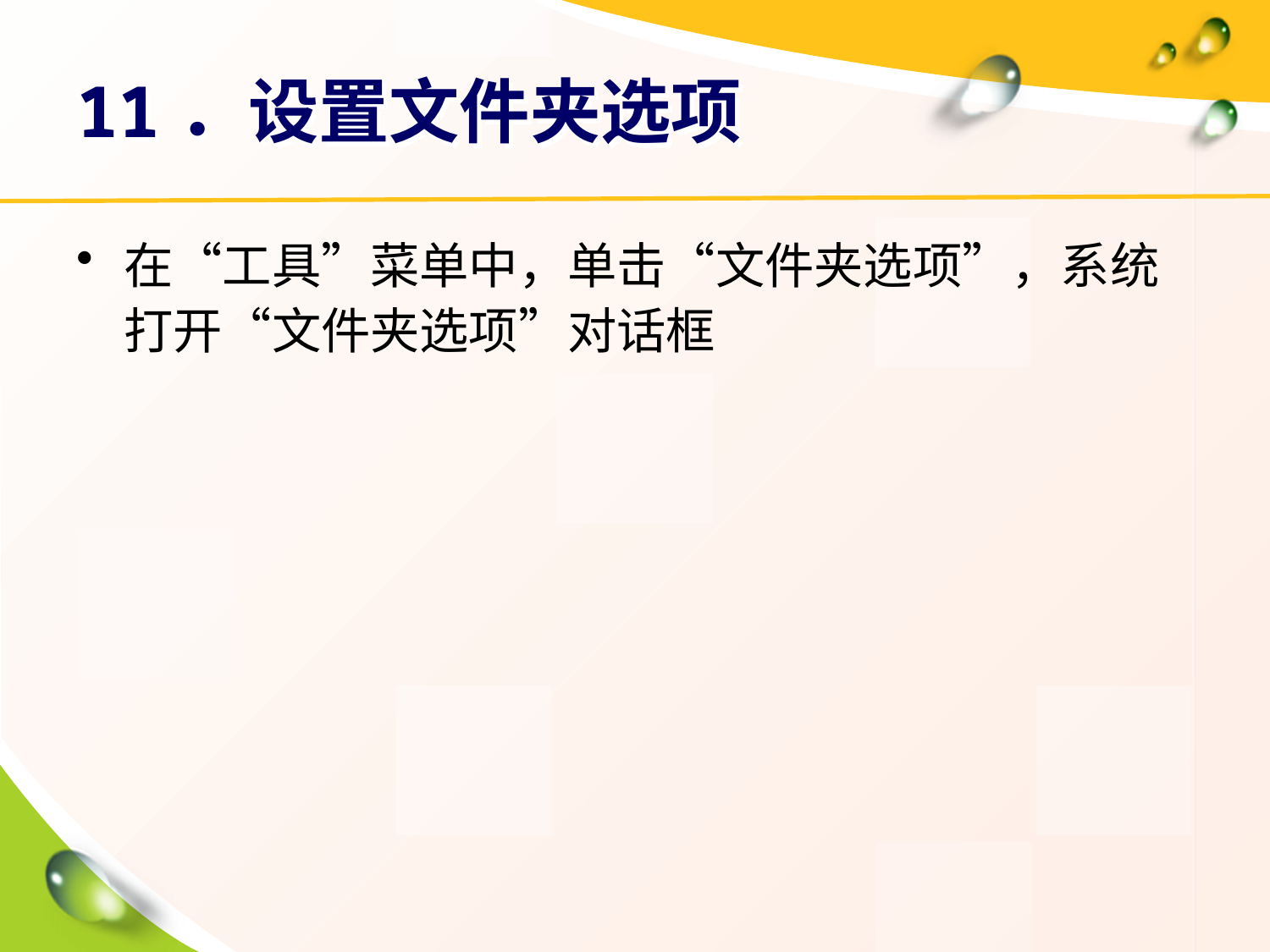

# 11．设置文件夹选项
在“工具”菜单中，单击“文件夹选项”，系统打开“文件夹选项”对话框